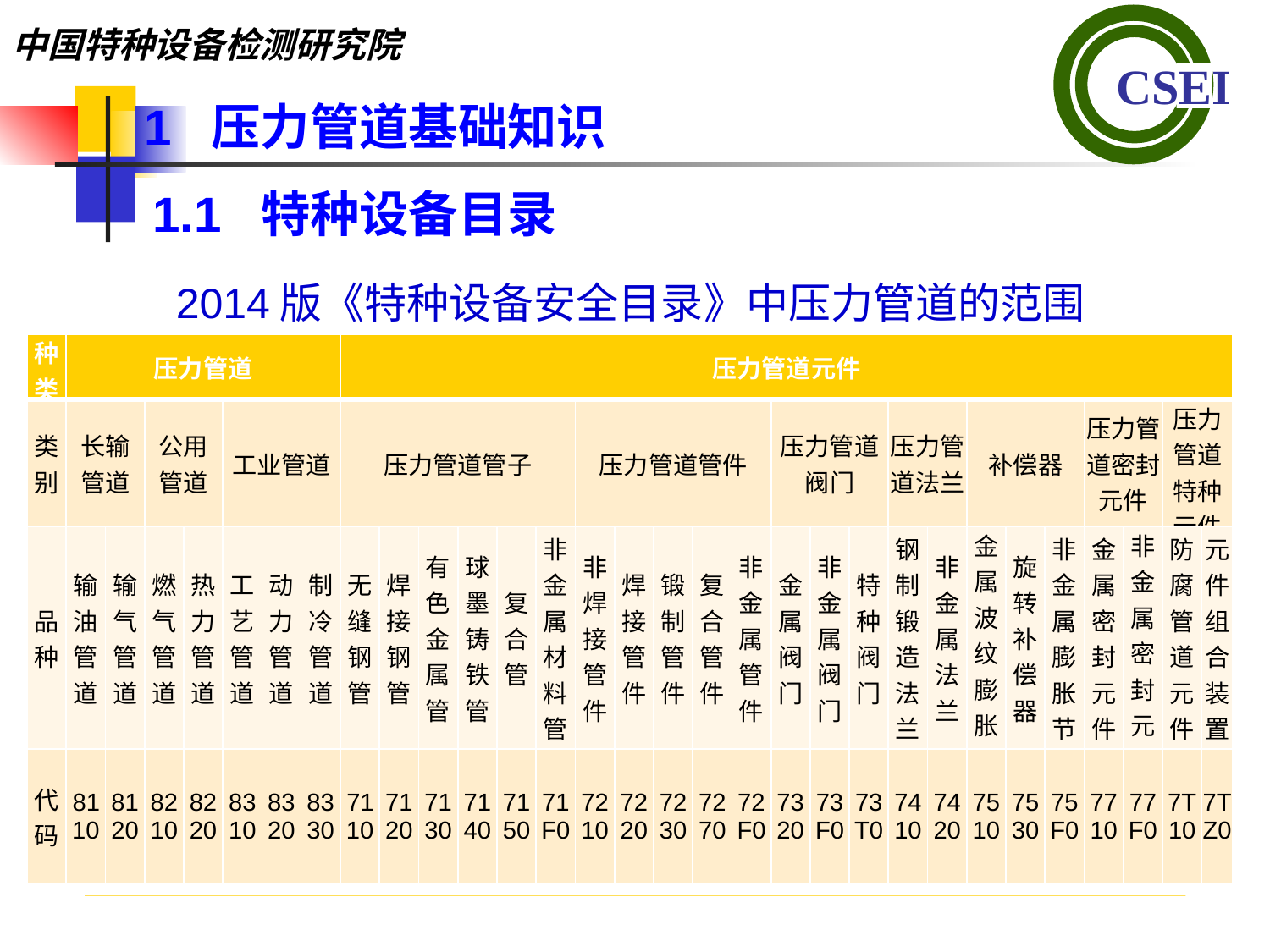

1  压力管道基础知识
1.1  特种设备目录
2014版《特种设备安全目录》中压力管道的范围
| 种类 | 压力管道 |  |  |  |  |  |  | 压力管道元件 |  |  |  |  |  |  |  |  |  |  |  |  |  |  |  |  |  |  |  |  |  |  |
| --- | --- | --- | --- | --- | --- | --- | --- | --- | --- | --- | --- | --- | --- | --- | --- | --- | --- | --- | --- | --- | --- | --- | --- | --- | --- | --- | --- | --- | --- | --- |
| 类别 | 长输 管道 |  | 公用 管道 |  | 工业管道 |  |  | 压力管道管子 |  |  |  |  |  | 压力管道管件 |  |  |  |  | 压力管道阀门 |  |  | 压力管道法兰 |  | 补偿器 |  |  | 压力管道密封元件 |  | 压力管道特种元件 |  |
| 品种 | 输油管道 | 输气管道 | 燃气管道 | 热力管道 | 工艺管道 | 动力管道 | 制冷管道 | 无缝钢管 | 焊接钢管 | 有色金属管 | 球墨铸铁管 | 复合管 | 非金属材料管 | 非焊接管件 | 焊接管件 | 锻制管件 | 复合管件 | 非金属管件 | 金属阀门 | 非金属阀门 | 特种阀门 | 钢制锻造法兰 | 非金属法兰 | 金属波纹膨胀节 | 旋转补偿器 | 非金属膨胀节 | 金属密封元件 | 非金属密封元件 | 防腐管道元件 | 元件组合装置 |
| 代码 | 8110 | 8120 | 8210 | 8220 | 8310 | 8320 | 8330 | 7110 | 7120 | 7130 | 7140 | 7150 | 71F0 | 7210 | 7220 | 7230 | 7270 | 72F0 | 7320 | 73F0 | 73T0 | 7410 | 7420 | 7510 | 7530 | 75F0 | 7710 | 77F0 | 7T10 | 7TZ0 |